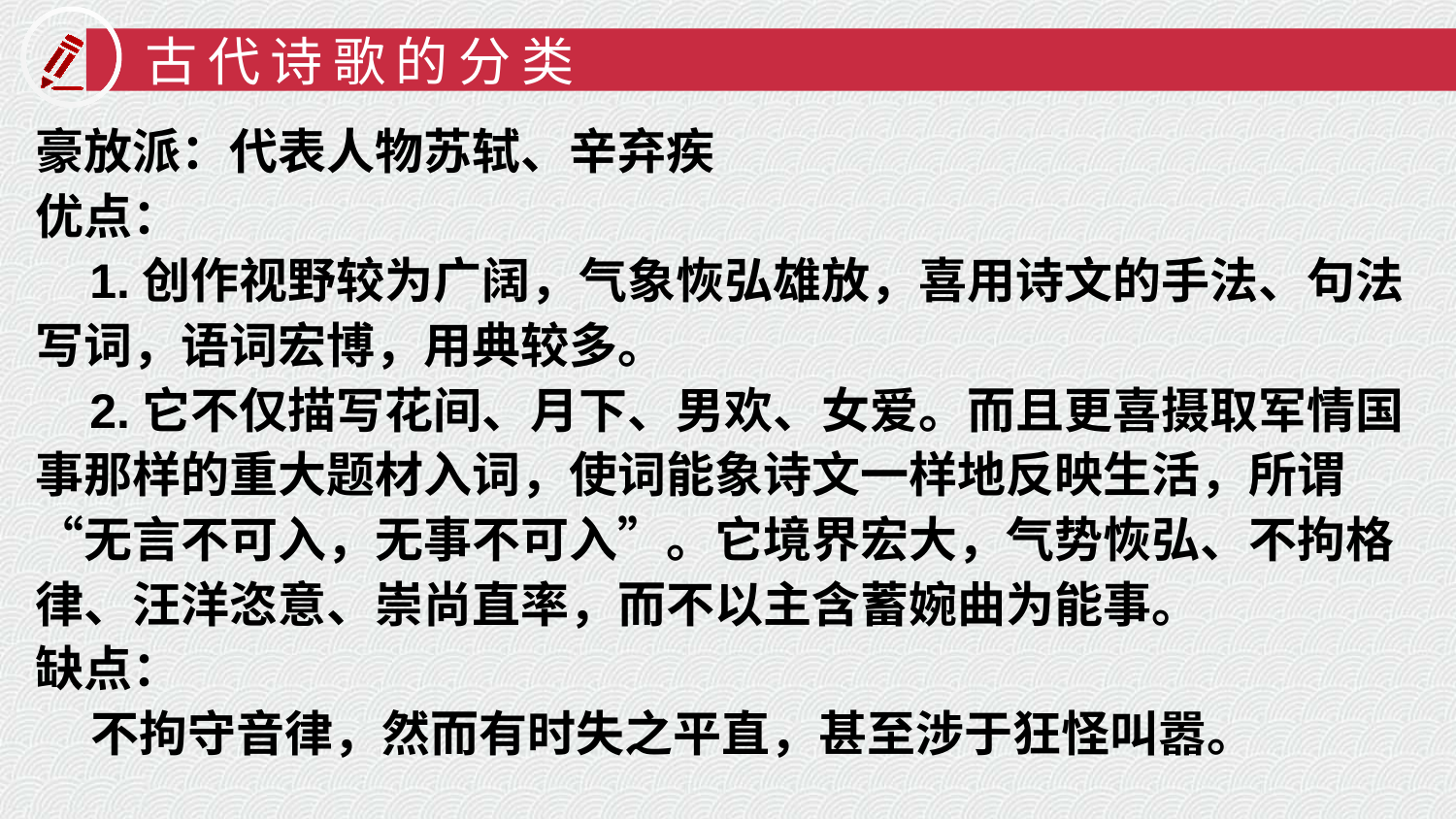

古代诗歌的分类

豪放派：代表人物苏轼、辛弃疾
优点：
    1.创作视野较为广阔，气象恢弘雄放，喜用诗文的手法、句法写词，语词宏博，用典较多。
    2.它不仅描写花间、月下、男欢、女爱。而且更喜摄取军情国事那样的重大题材入词，使词能象诗文一样地反映生活，所谓“无言不可入，无事不可入”。它境界宏大，气势恢弘、不拘格律、汪洋恣意、崇尚直率，而不以主含蓄婉曲为能事。
缺点：
    不拘守音律，然而有时失之平直，甚至涉于狂怪叫嚣。